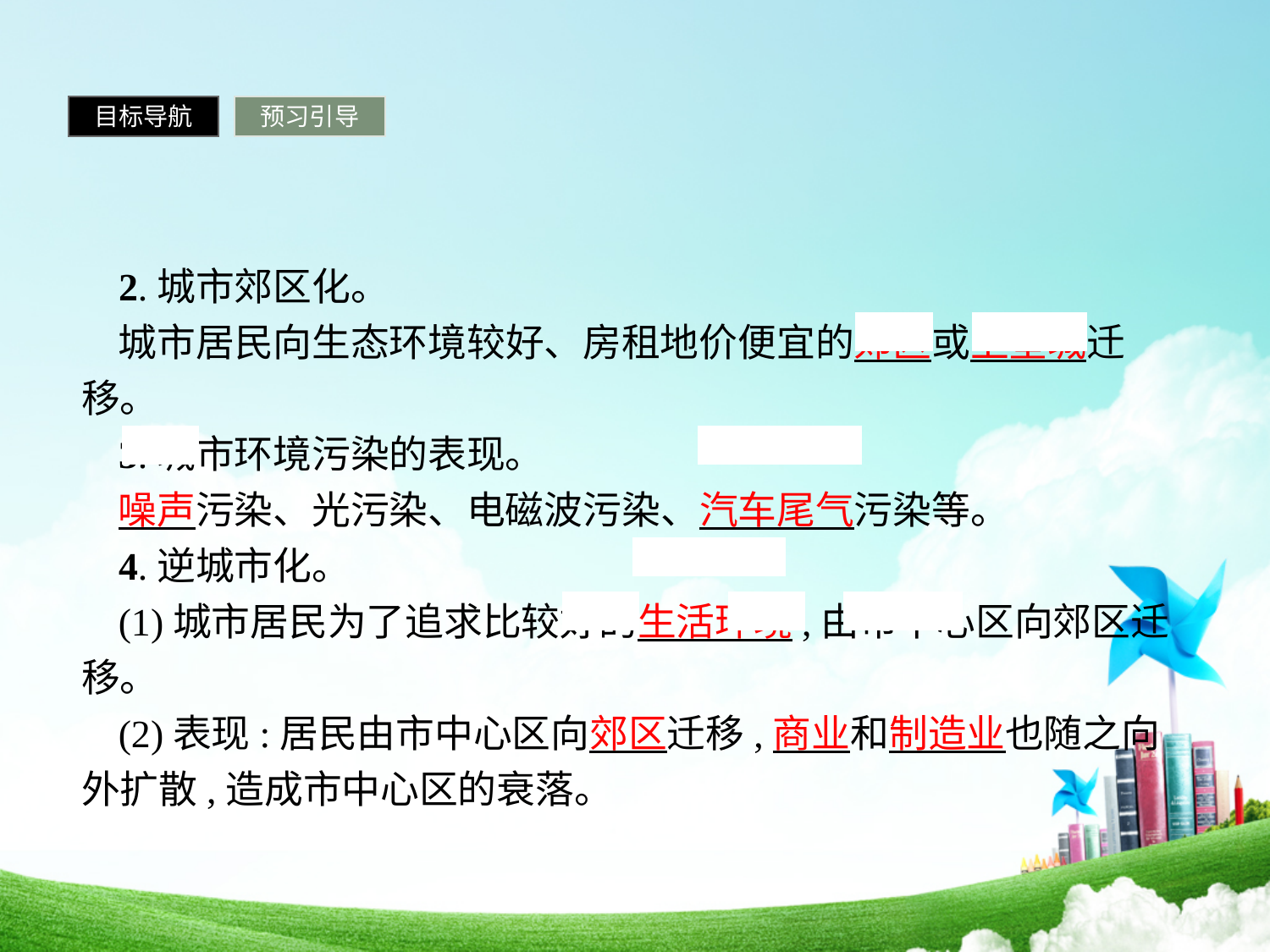

目标导航
预习引导
2.城市郊区化。
城市居民向生态环境较好、房租地价便宜的郊区或卫星城迁移。
3.城市环境污染的表现。
噪声污染、光污染、电磁波污染、汽车尾气污染等。
4.逆城市化。
(1)城市居民为了追求比较好的生活环境,由市中心区向郊区迁移。
(2)表现:居民由市中心区向郊区迁移,商业和制造业也随之向外扩散,造成市中心区的衰落。